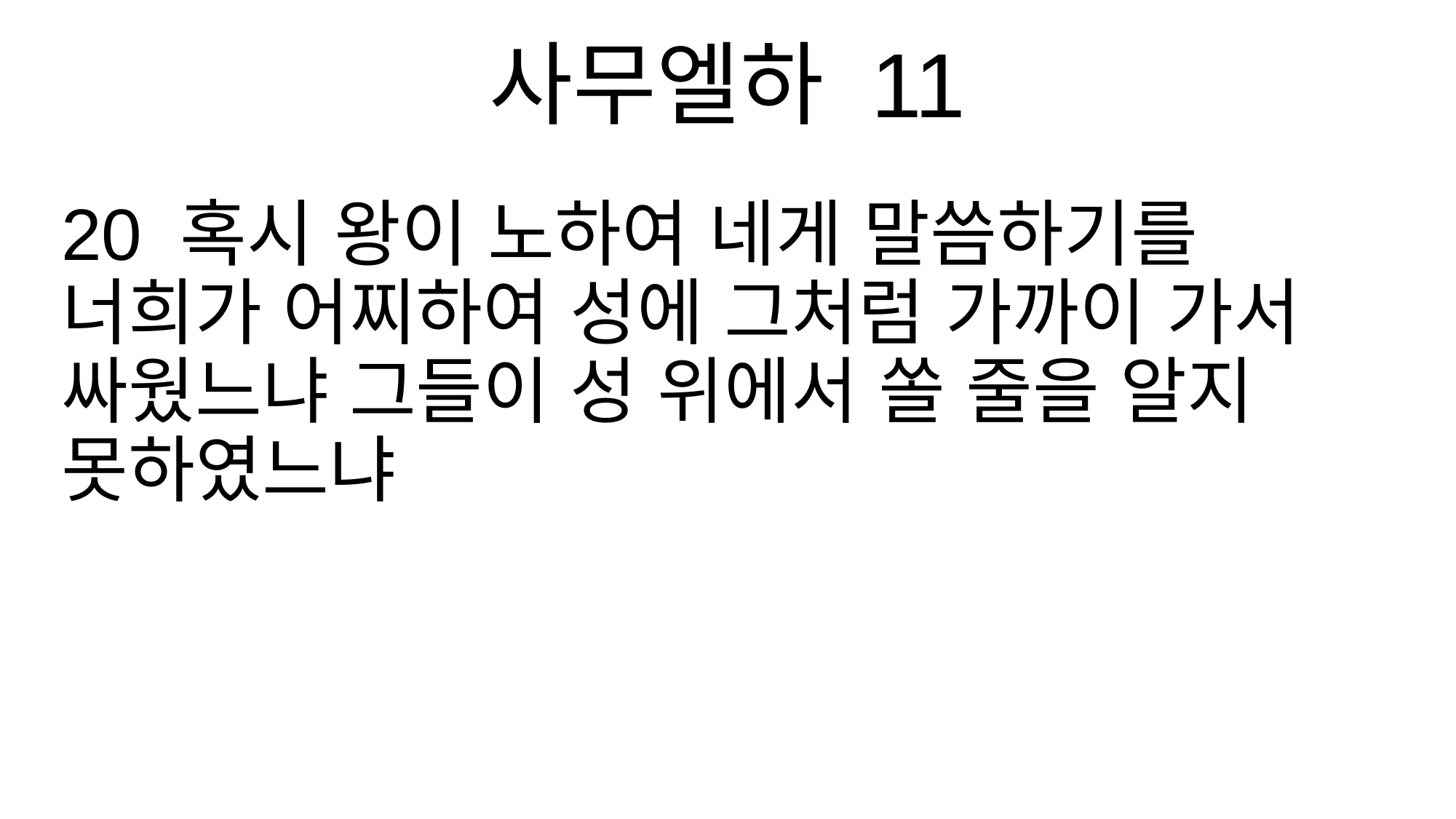

사무엘하 11
20 혹시 왕이 노하여 네게 말씀하기를 너희가 어찌하여 성에 그처럼 가까이 가서 싸웠느냐 그들이 성 위에서 쏠 줄을 알지 못하였느냐